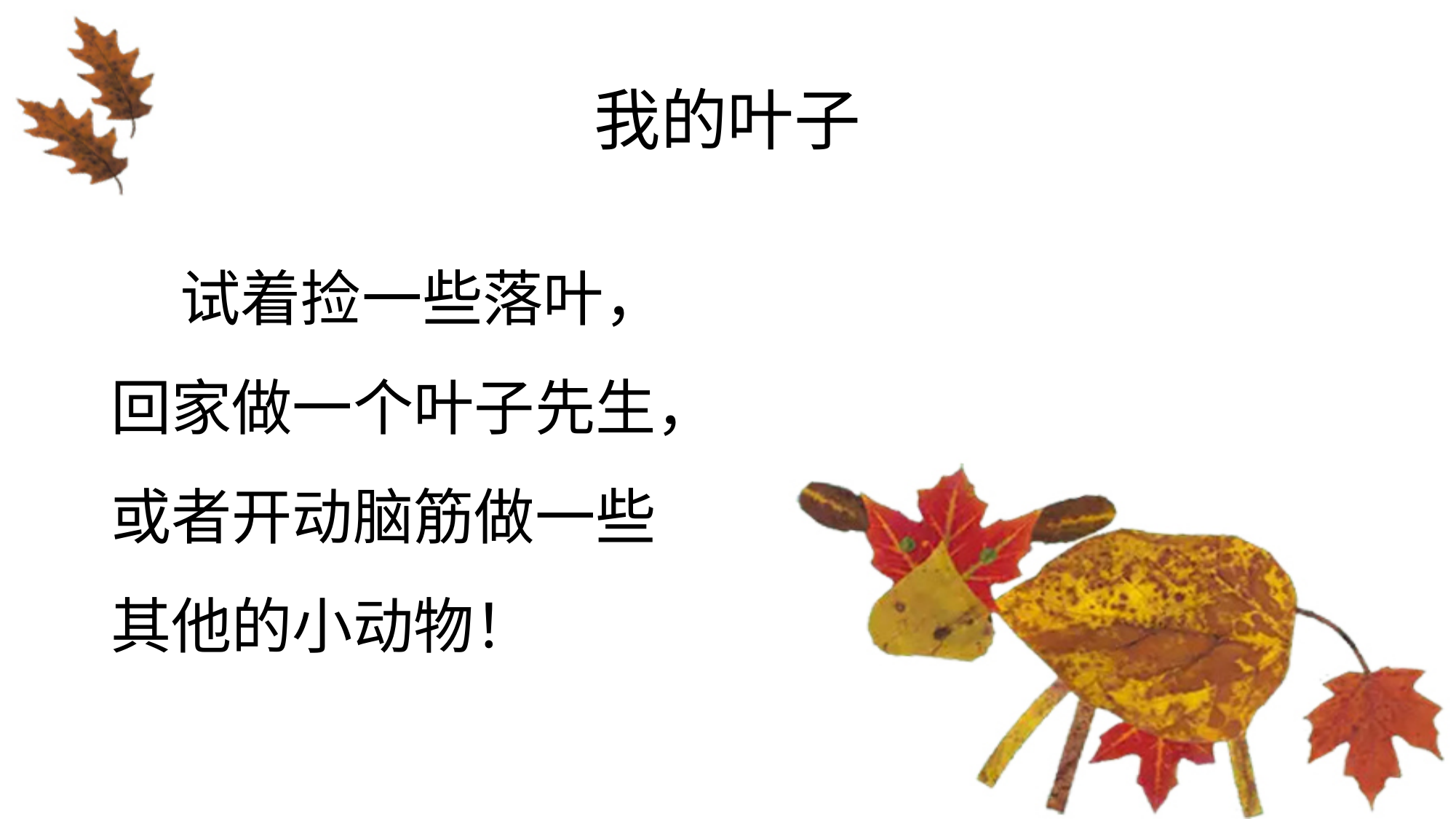

# 我的叶子
    试着捡一些落叶，回家做一个叶子先生，或者开动脑筋做一些其他的小动物！